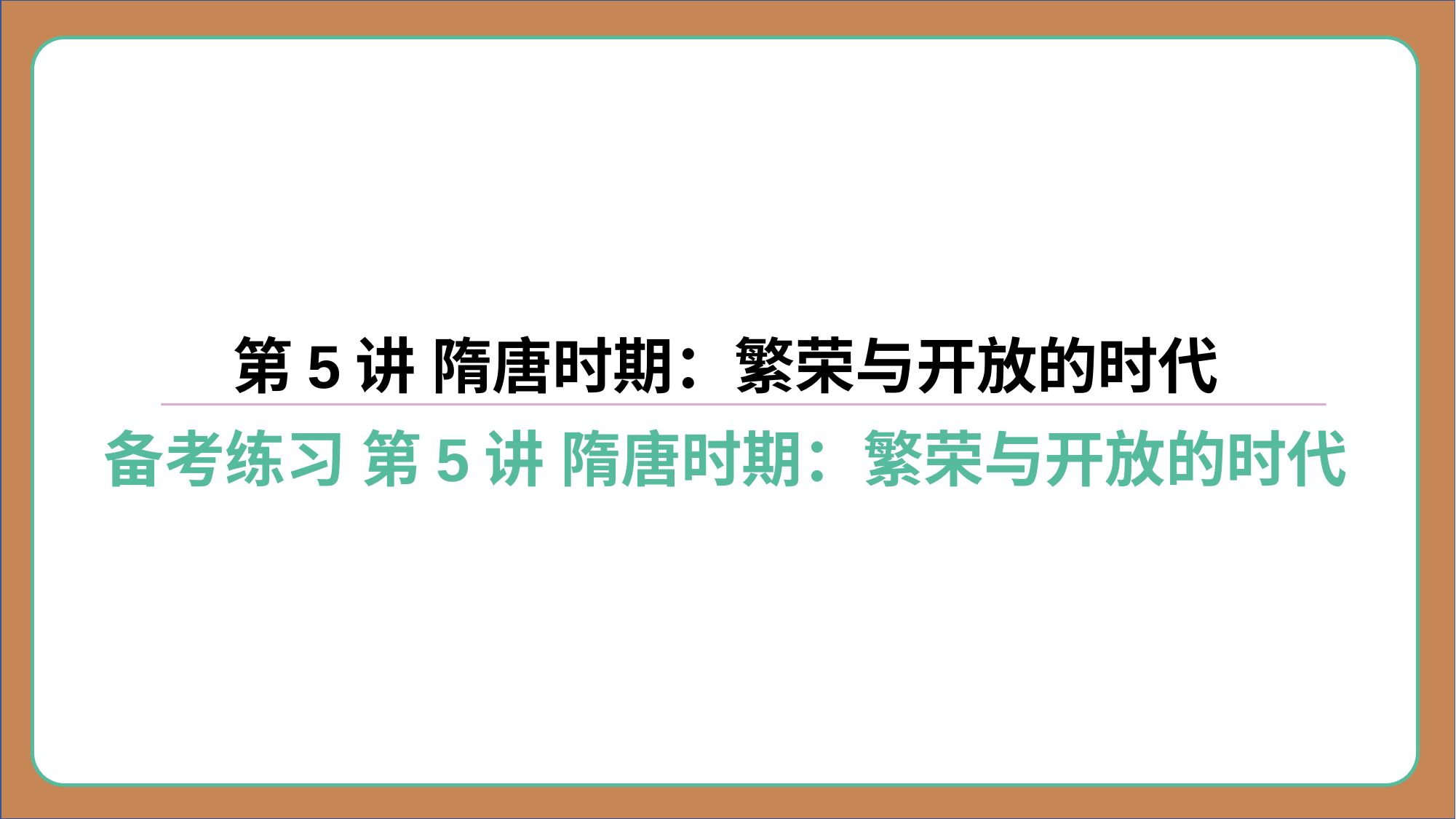

第5讲 隋唐时期：繁荣与开放的时代
备考练习 第5讲 隋唐时期：繁荣与开放的时代